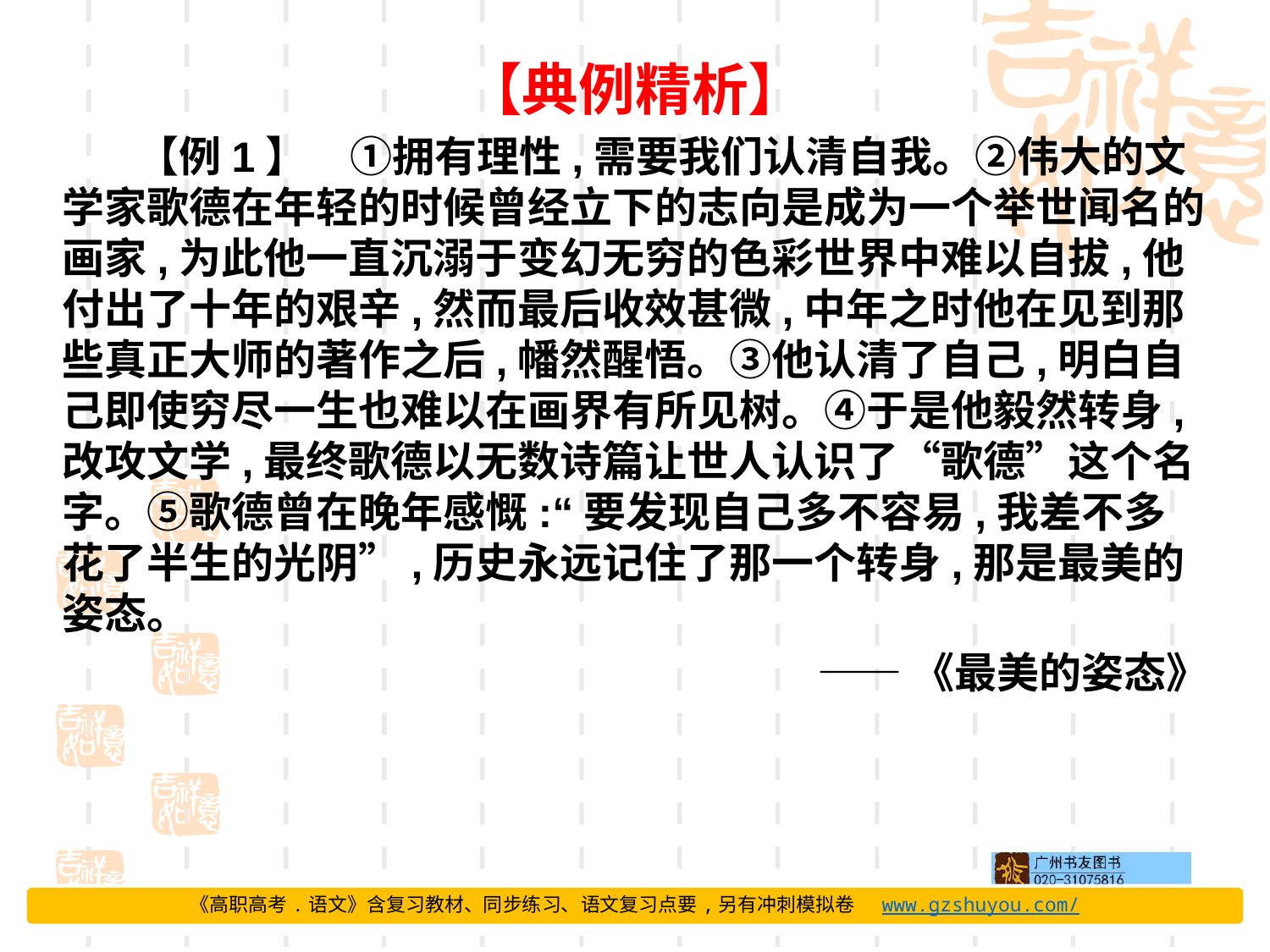

【典例精析】
【例1】　①拥有理性,需要我们认清自我。②伟大的文学家歌德在年轻的时候曾经立下的志向是成为一个举世闻名的画家,为此他一直沉溺于变幻无穷的色彩世界中难以自拔,他付出了十年的艰辛,然而最后收效甚微,中年之时他在见到那些真正大师的著作之后,幡然醒悟。③他认清了自己,明白自己即使穷尽一生也难以在画界有所见树。④于是他毅然转身,改攻文学,最终歌德以无数诗篇让世人认识了“歌德”这个名字。⑤歌德曾在晚年感慨:“要发现自己多不容易,我差不多花了半生的光阴”,历史永远记住了那一个转身,那是最美的姿态。
 	——《最美的姿态》